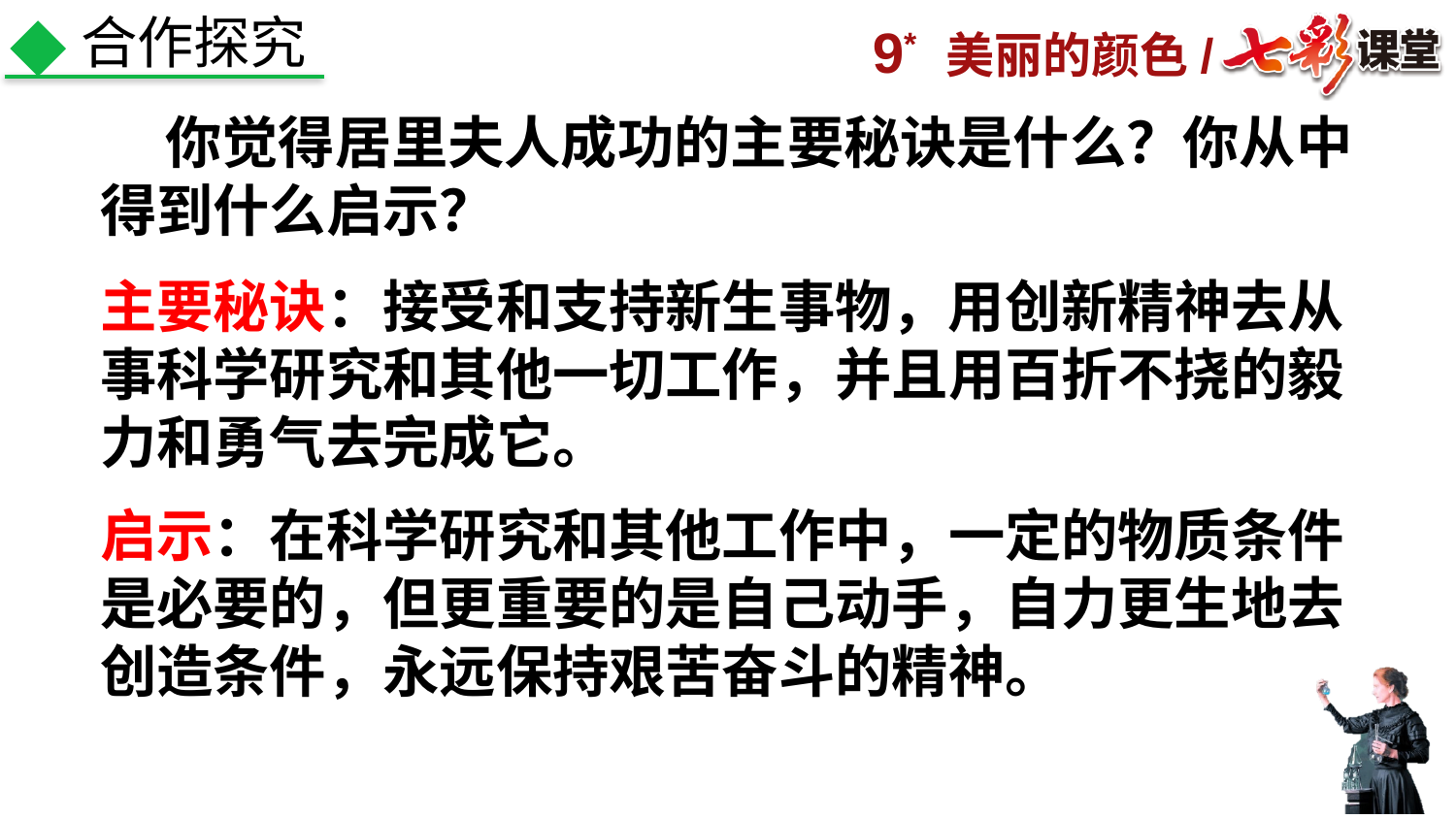

合作探究

    你觉得居里夫人成功的主要秘诀是什么？你从中得到什么启示？
主要秘诀：接受和支持新生事物，用创新精神去从事科学研究和其他一切工作，并且用百折不挠的毅力和勇气去完成它。
启示：在科学研究和其他工作中，一定的物质条件是必要的，但更重要的是自己动手，自力更生地去创造条件，永远保持艰苦奋斗的精神。